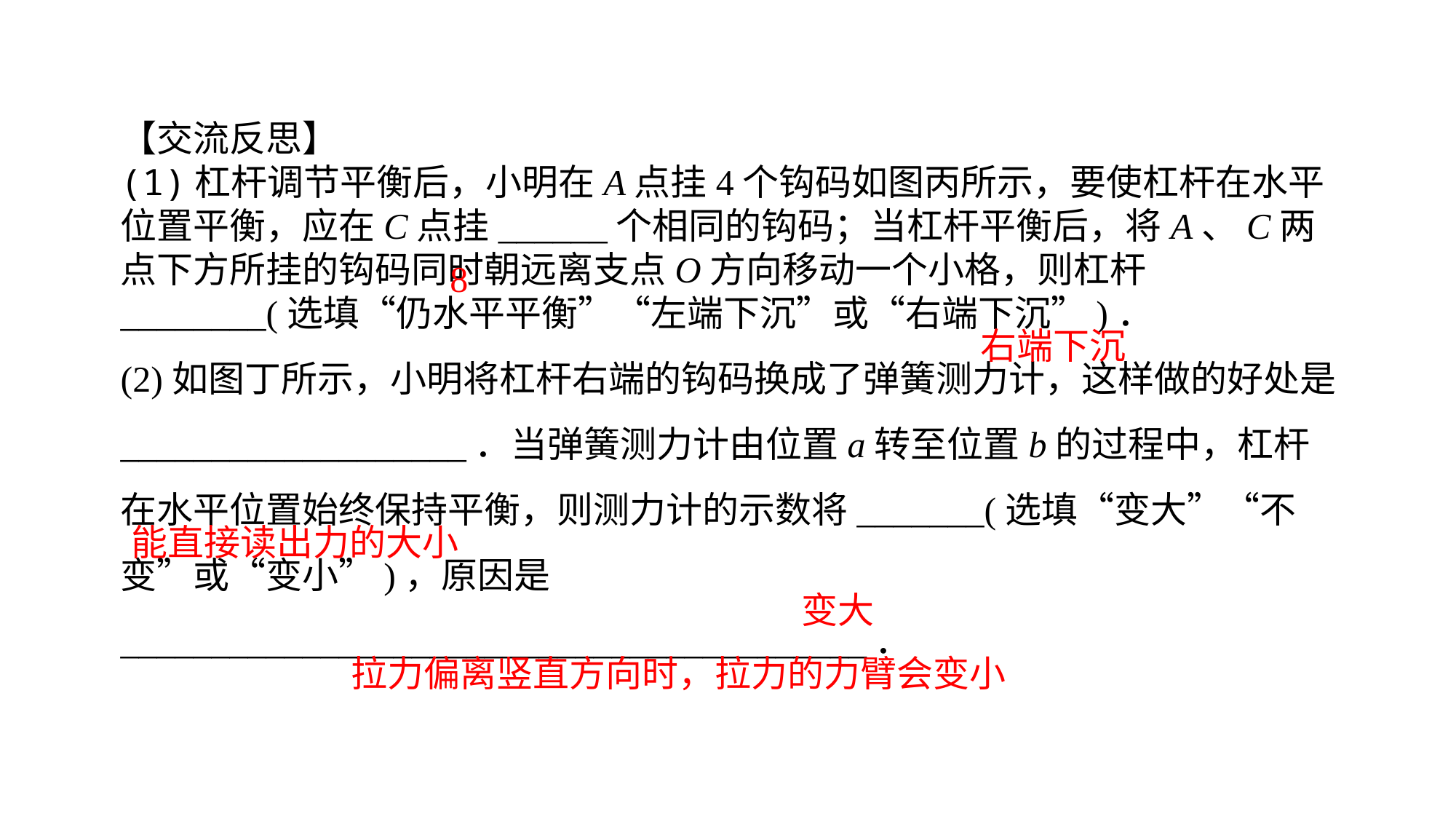

【交流反思】(1)杠杆调节平衡后，小明在A点挂4个钩码如图丙所示，要使杠杆在水平位置平衡，应在C点挂______个相同的钩码；当杠杆平衡后，将A、C两点下方所挂的钩码同时朝远离支点O方向移动一个小格，则杠杆________(选填“仍水平平衡”“左端下沉”或“右端下沉”)．(2)如图丁所示，小明将杠杆右端的钩码换成了弹簧测力计，这样做的好处是___________________．当弹簧测力计由位置a转至位置b的过程中，杠杆在水平位置始终保持平衡，则测力计的示数将_______(选填“变大”“不变”或“变小”)，原因是_________________________________________．
8
右端下沉
能直接读出力的大小
变大
拉力偏离竖直方向时，拉力的力臂会变小